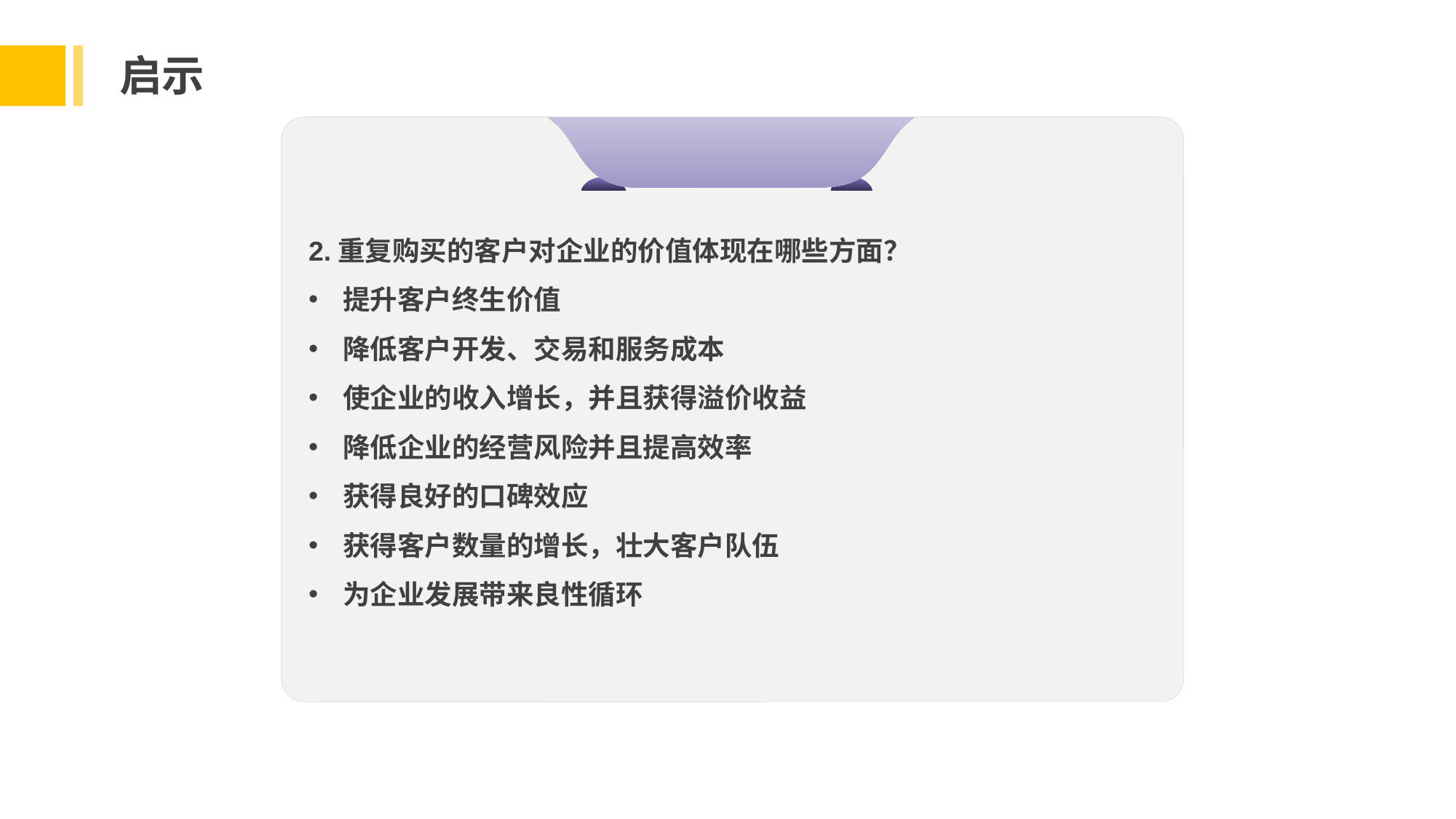

启示

2.重复购买的客户对企业的价值体现在哪些方面？
提升客户终生价值
降低客户开发、交易和服务成本
使企业的收入增长，并且获得溢价收益
降低企业的经营风险并且提高效率
获得良好的口碑效应
获得客户数量的增长，壮大客户队伍
为企业发展带来良性循环